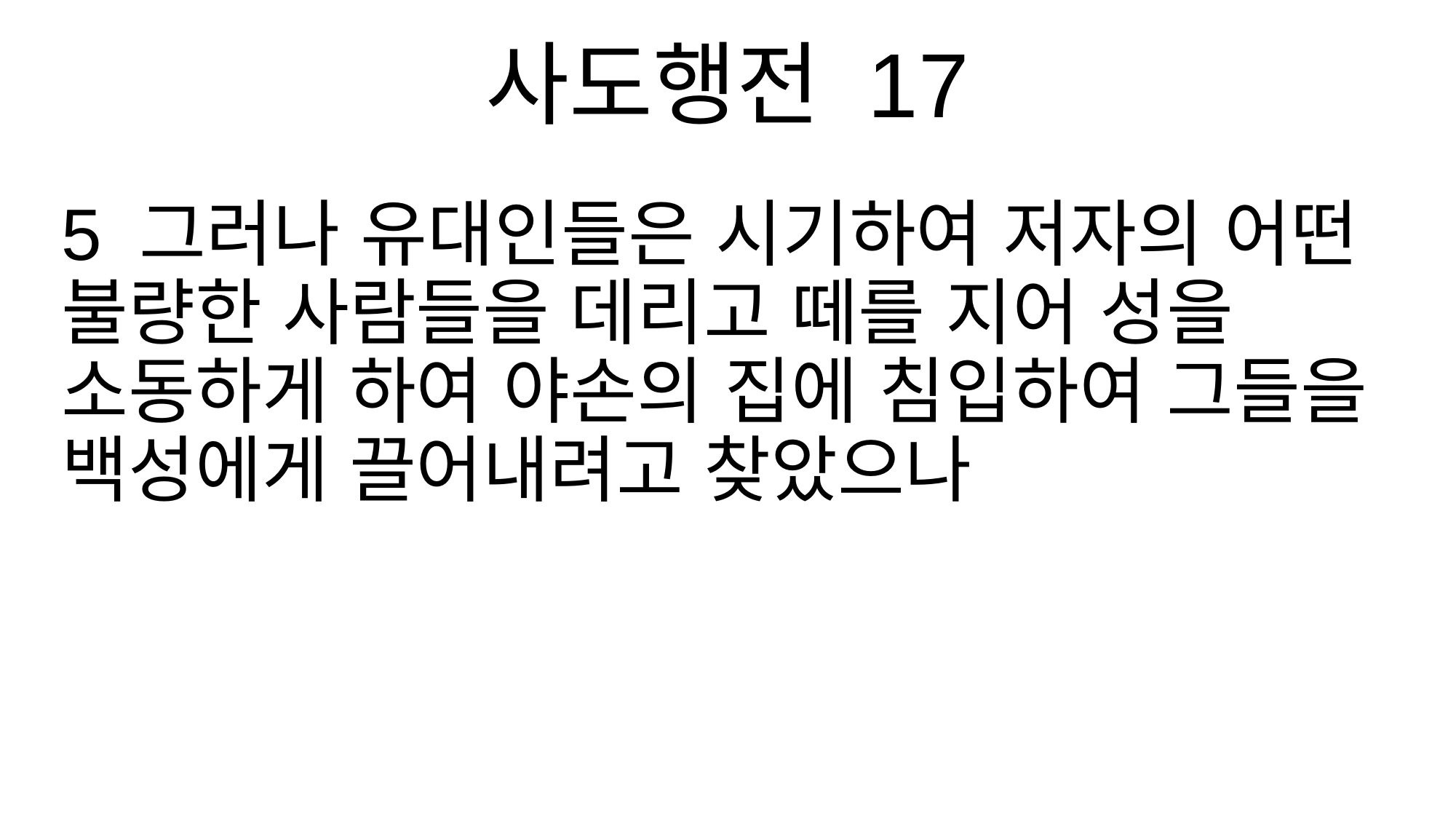

사도행전 17
5 그러나 유대인들은 시기하여 저자의 어떤 불량한 사람들을 데리고 떼를 지어 성을 소동하게 하여 야손의 집에 침입하여 그들을 백성에게 끌어내려고 찾았으나